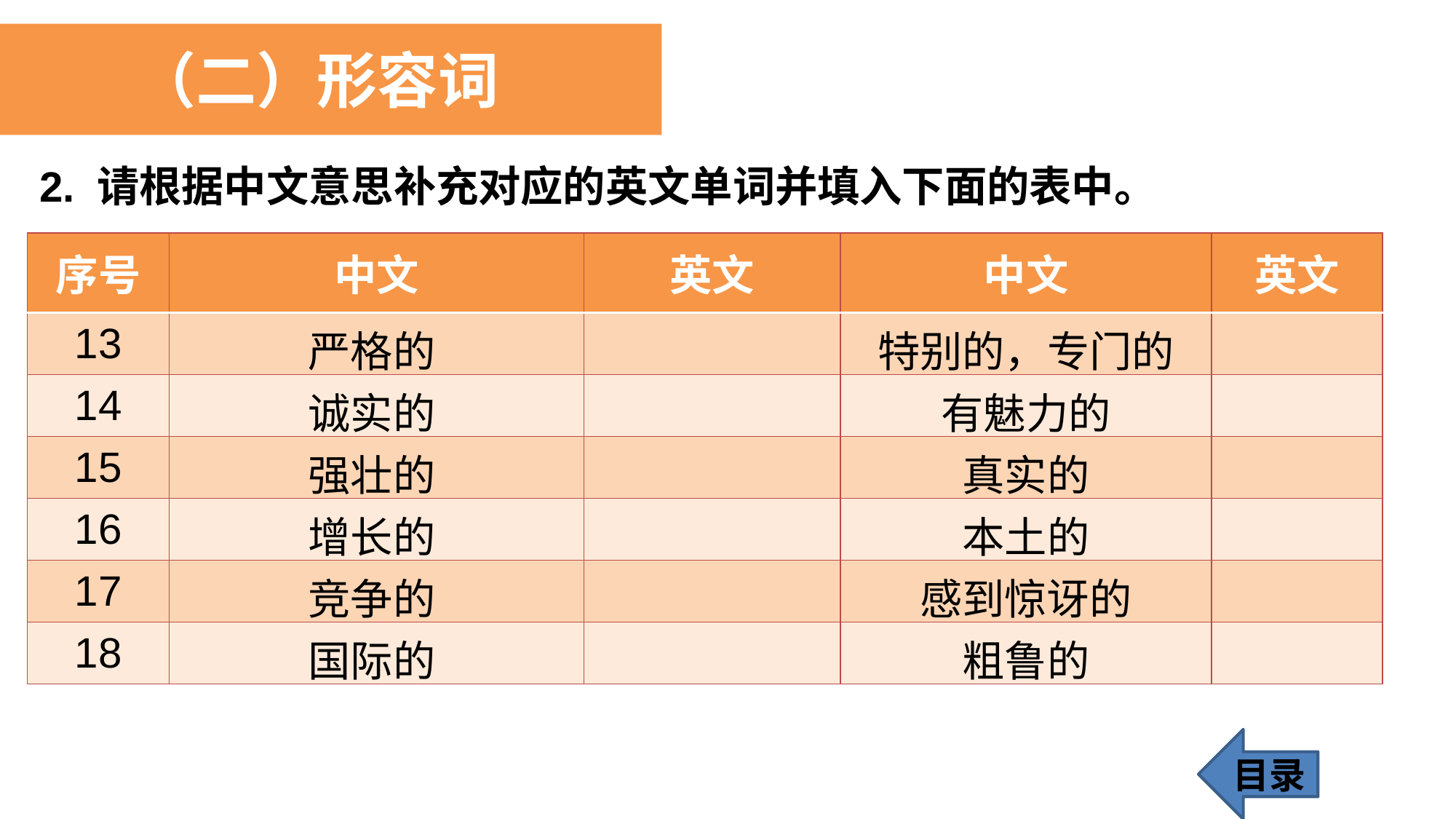

（二）形容词
2. 请根据中文意思补充对应的英文单词并填入下面的表中。
| 序号 | 中文 | 英文 | 中文 | 英文 |
| --- | --- | --- | --- | --- |
| 13 | 严格的 |  | 特别的，专门的 |  |
| 14 | 诚实的 |  | 有魅力的 |  |
| 15 | 强壮的 |  | 真实的 |  |
| 16 | 增长的 |  | 本土的 |  |
| 17 | 竞争的 |  | 感到惊讶的 |  |
| 18 | 国际的 |  | 粗鲁的 |  |
目录
97